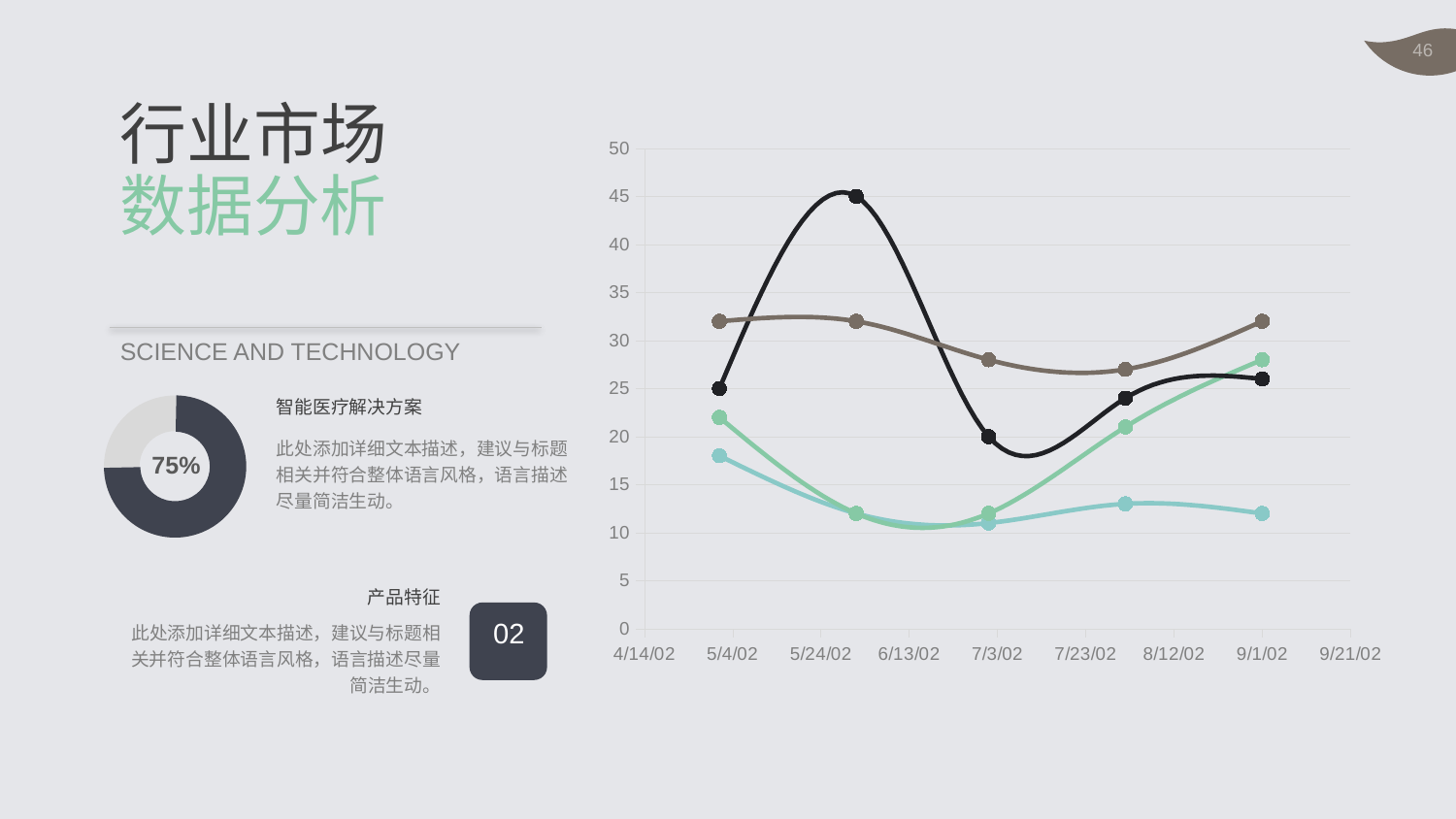

# 行业市场 数据分析

### Chart

| Category | Series 1 | Series 3 | Series 2 | Series 4 |
|---|---|---|---|---|
SCIENCE AND TECHNOLOGY
智能医疗解决方案

此处添加详细文本描述，建议与标题相关并符合整体语言风格，语言描述尽量简洁生动。
75%
产品特征

02
此处添加详细文本描述，建议与标题相关并符合整体语言风格，语言描述尽量简洁生动。